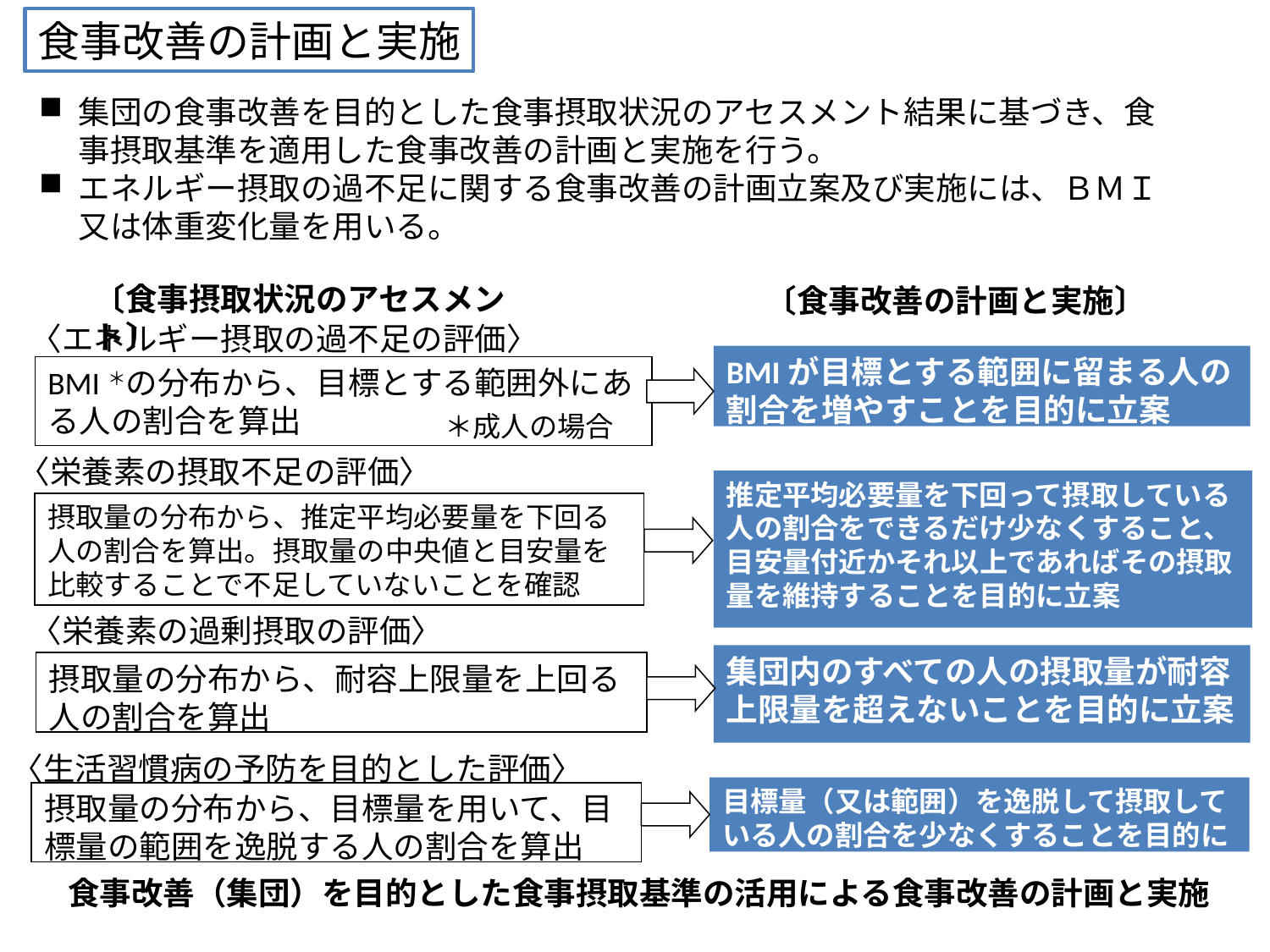

食事改善の計画と実施
集団の食事改善を目的とした食事摂取状況のアセスメント結果に基づき、食事摂取基準を適用した食事改善の計画と実施を行う。
エネルギー摂取の過不足に関する食事改善の計画立案及び実施には、ＢＭＩ又は体重変化量を用いる。
〔食事摂取状況のアセスメント〕
〔食事改善の計画と実施〕
〈エネルギー摂取の過不足の評価〉
BMIが目標とする範囲に留まる人の割合を増やすことを目的に立案

BMI＊の分布から、目標とする範囲外にある人の割合を算出

＊成人の場合
〈栄養素の摂取不足の評価〉

推定平均必要量を下回って摂取している人の割合をできるだけ少なくすること、目安量付近かそれ以上であればその摂取量を維持することを目的に立案

摂取量の分布から、推定平均必要量を下回る人の割合を算出。摂取量の中央値と目安量を比較することで不足していないことを確認

〈栄養素の過剰摂取の評価〉
集団内のすべての人の摂取量が耐容上限量を超えないことを目的に立案

摂取量の分布から、耐容上限量を上回る人の割合を算出

〈生活習慣病の予防を目的とした評価〉

目標量（又は範囲）を逸脱して摂取している人の割合を少なくすることを目的に立案

摂取量の分布から、目標量を用いて、目標量の範囲を逸脱する人の割合を算出

　食事改善（集団）を目的とした食事摂取基準の活用による食事改善の計画と実施